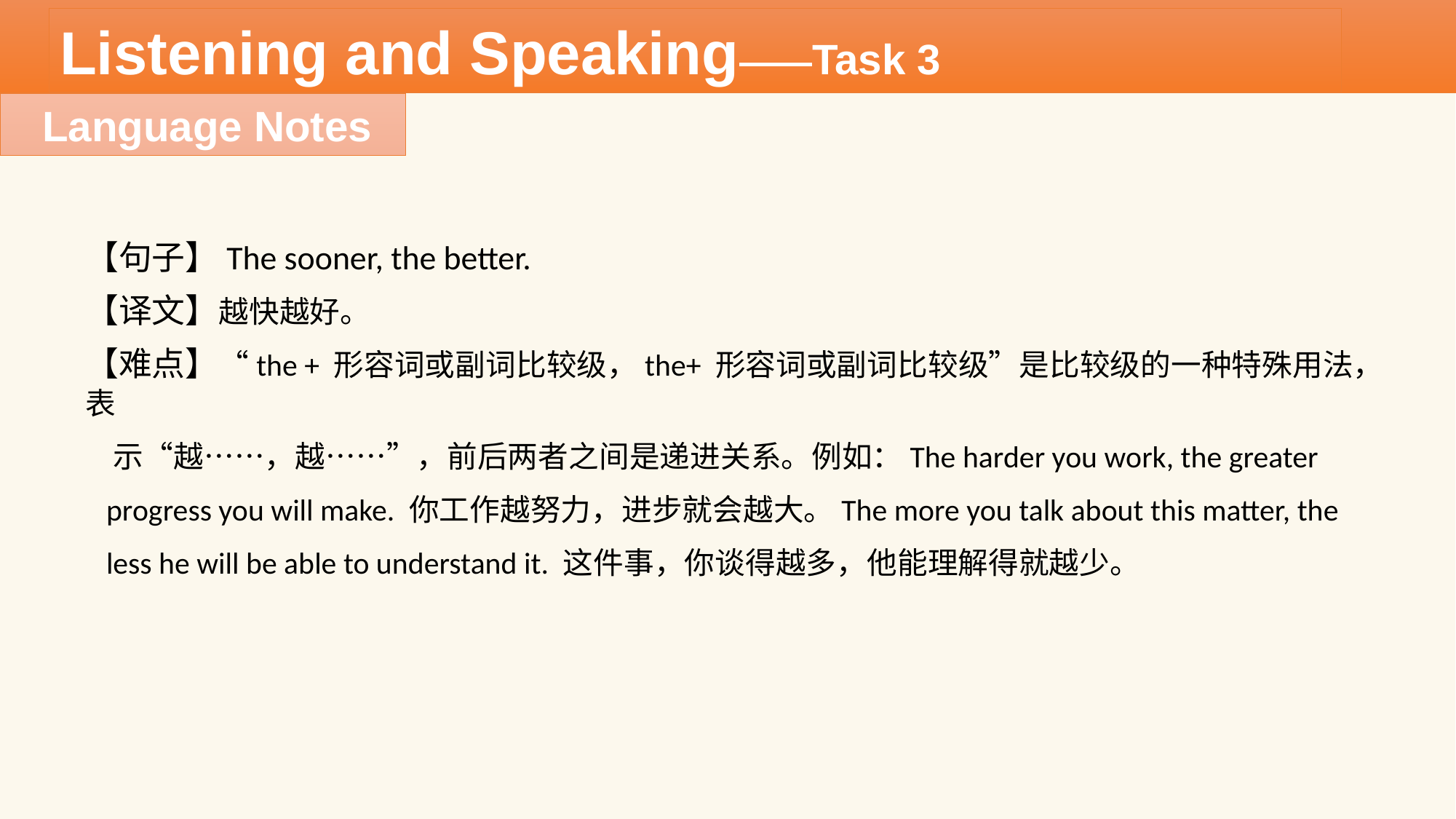

Listening and Speaking——Task 3
Language Notes
【句子】The sooner, the better.
【译文】越快越好。
【难点】“the + 形容词或副词比较级，the+ 形容词或副词比较级”是比较级的一种特殊用法，表
   示“越……，越……”，前后两者之间是递进关系。例如：The harder you work, the greater
   progress you will make. 你工作越努力，进步就会越大。The more you talk about this matter, the
   less he will be able to understand it. 这件事，你谈得越多，他能理解得就越少。